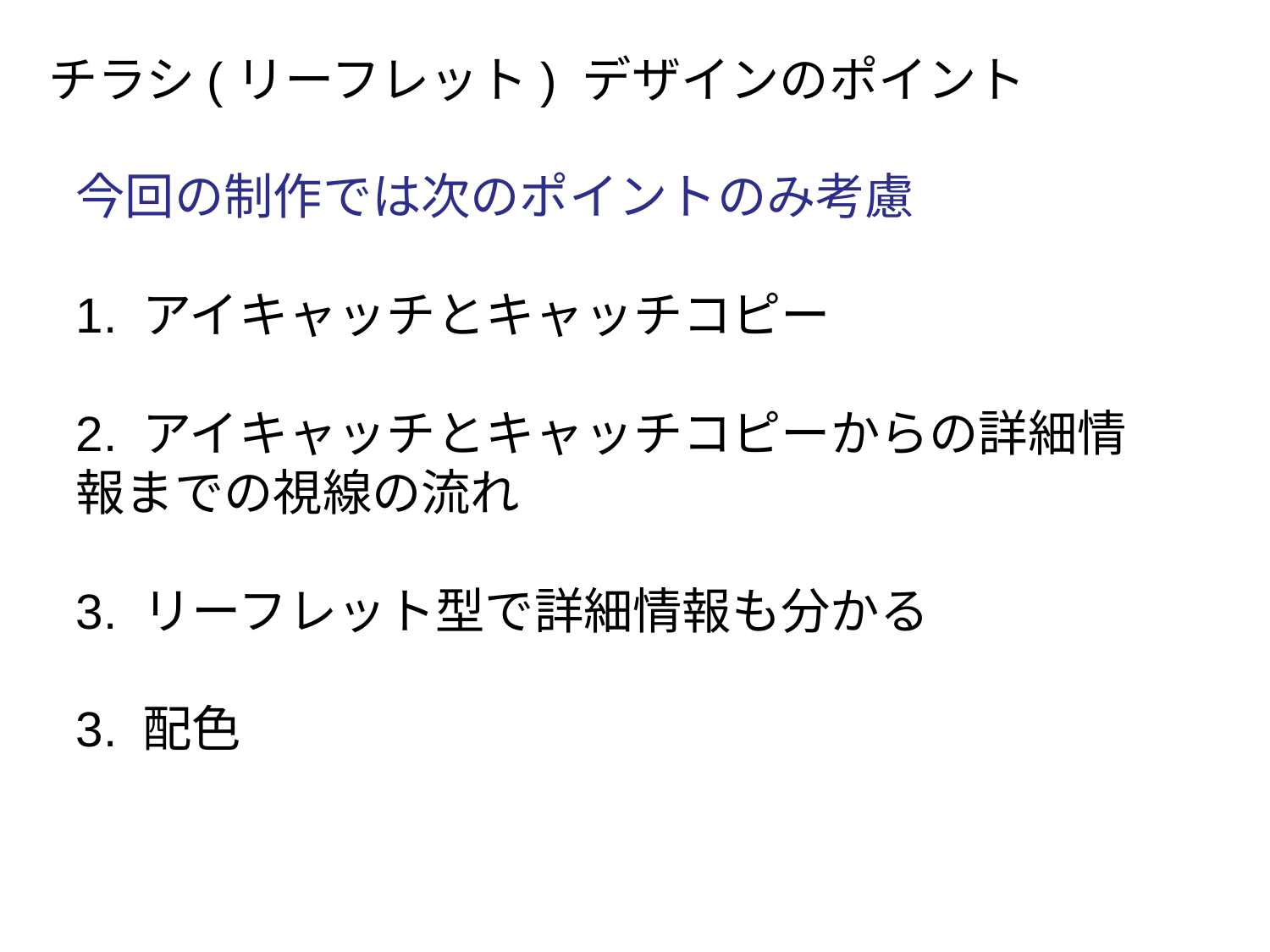

チラシ(リーフレット) デザインのポイント
今回の制作では次のポイントのみ考慮

1. アイキャッチとキャッチコピー

2. アイキャッチとキャッチコピーからの詳細情報までの視線の流れ

3. リーフレット型で詳細情報も分かる

3. 配色